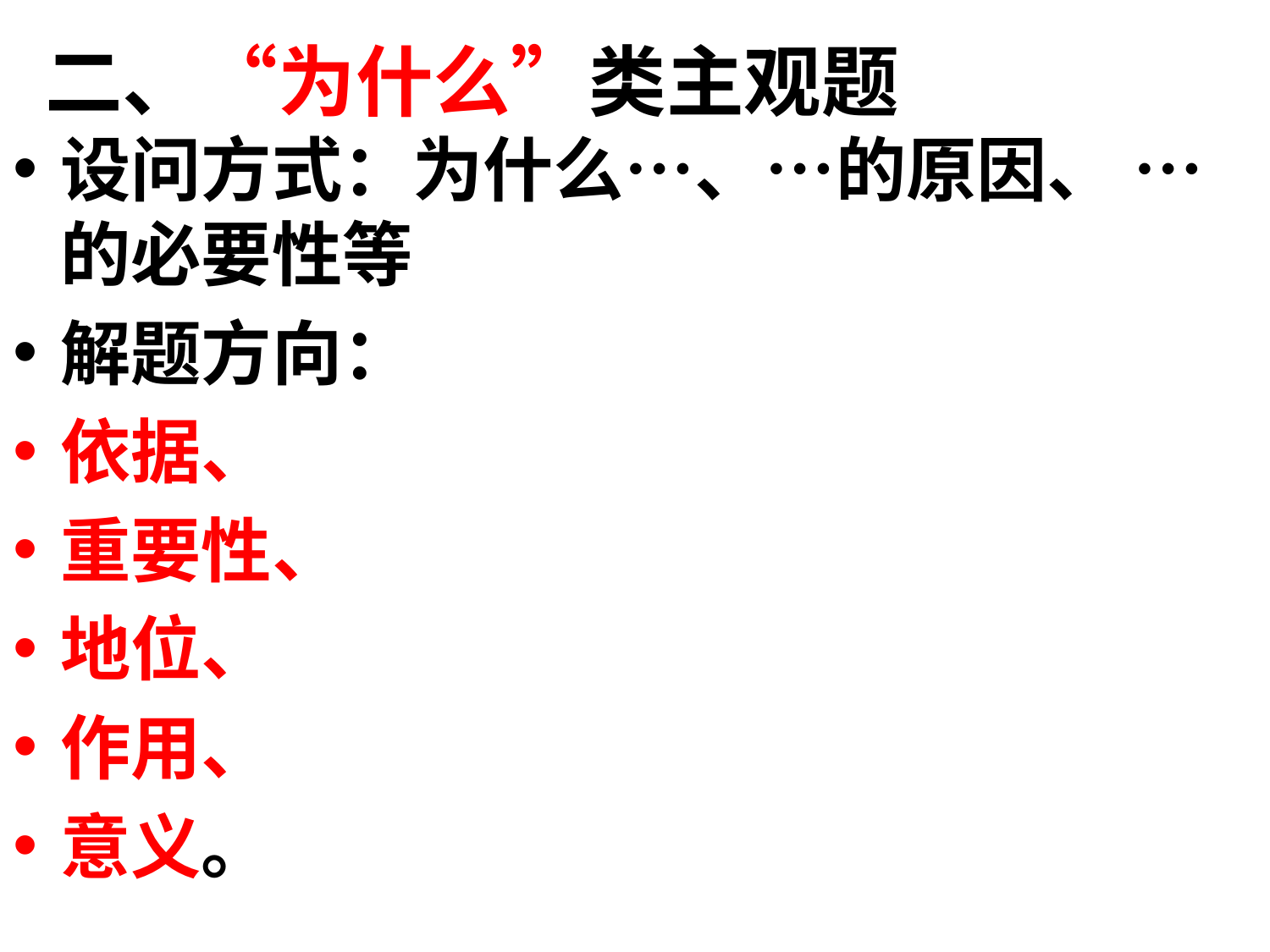

# 二、“为什么”类主观题
设问方式：为什么…、…的原因、 …的必要性等
解题方向：
依据、
重要性、
地位、
作用、
意义。